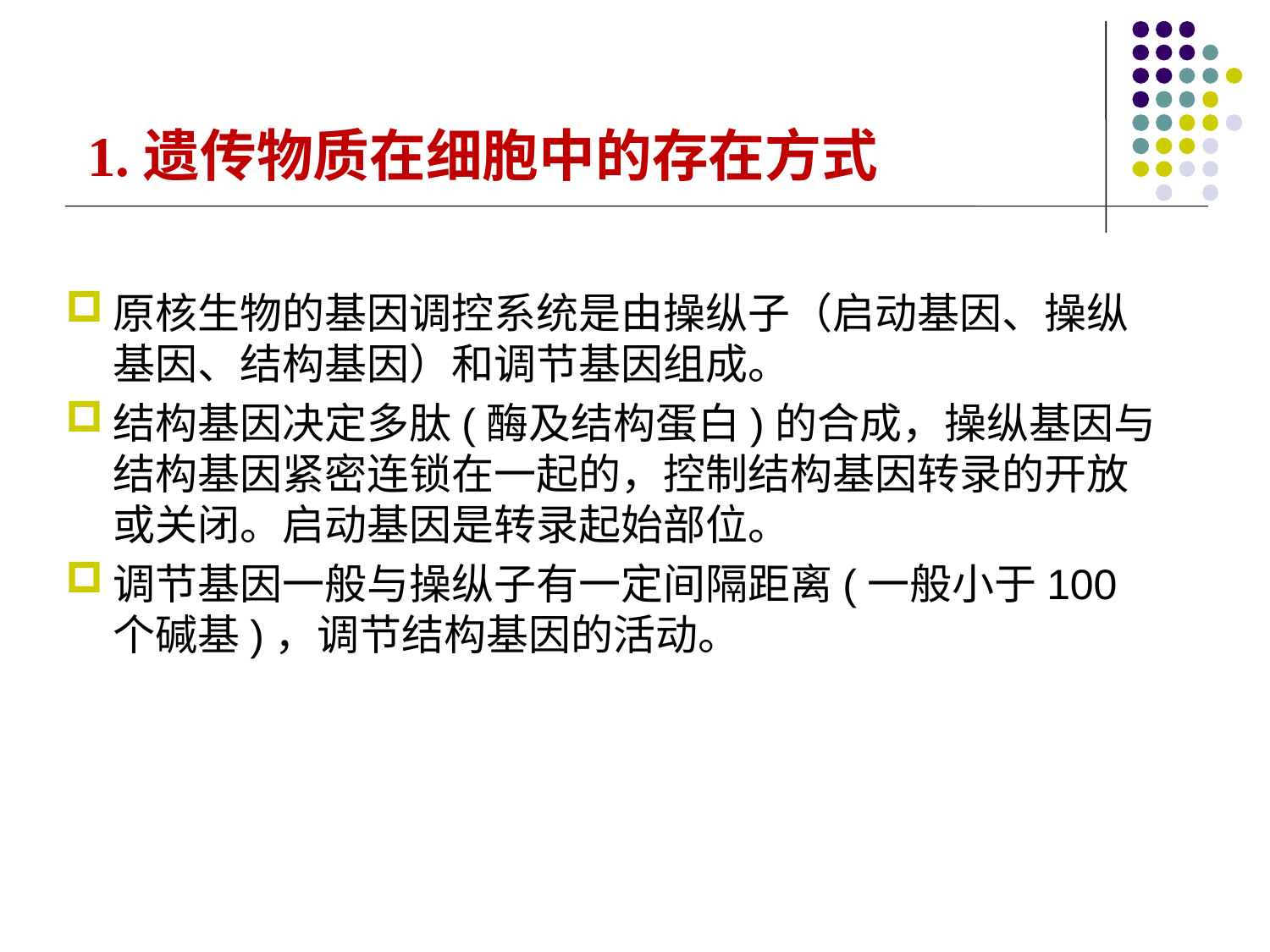

1.遗传物质在细胞中的存在方式
原核生物的基因调控系统是由操纵子（启动基因、操纵基因、结构基因）和调节基因组成。
结构基因决定多肽(酶及结构蛋白)的合成，操纵基因与结构基因紧密连锁在一起的，控制结构基因转录的开放或关闭。启动基因是转录起始部位。
调节基因一般与操纵子有一定间隔距离(一般小于100个碱基)，调节结构基因的活动。